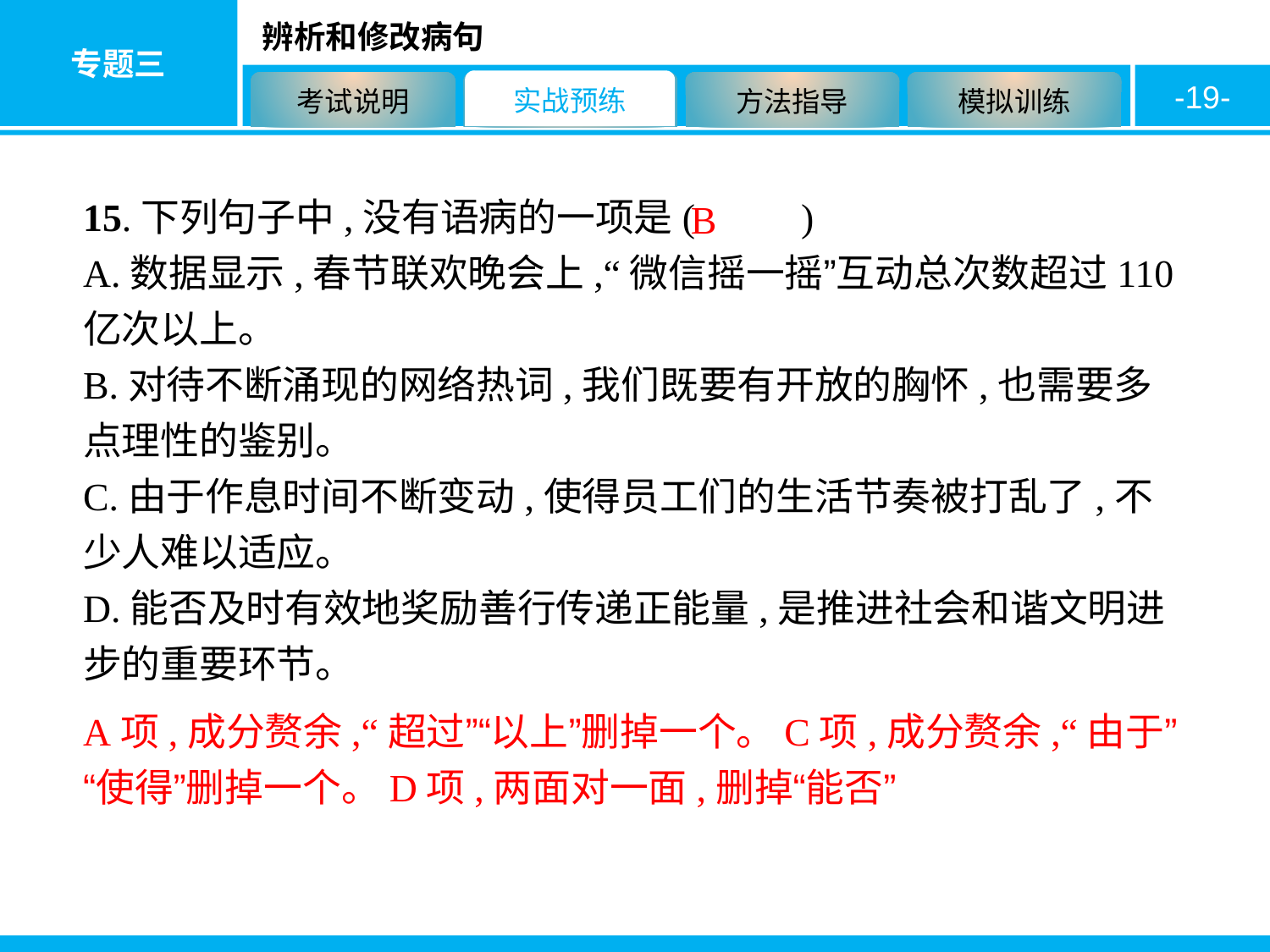

-19-
15.下列句子中,没有语病的一项是( 　　)
A.数据显示,春节联欢晚会上,“微信摇一摇”互动总次数超过110亿次以上。
B.对待不断涌现的网络热词,我们既要有开放的胸怀,也需要多点理性的鉴别。
C.由于作息时间不断变动,使得员工们的生活节奏被打乱了,不少人难以适应。
D.能否及时有效地奖励善行传递正能量,是推进社会和谐文明进步的重要环节。
B
A项,成分赘余,“超过”“以上”删掉一个。C项,成分赘余,“由于”“使得”删掉一个。D项,两面对一面,删掉“能否”